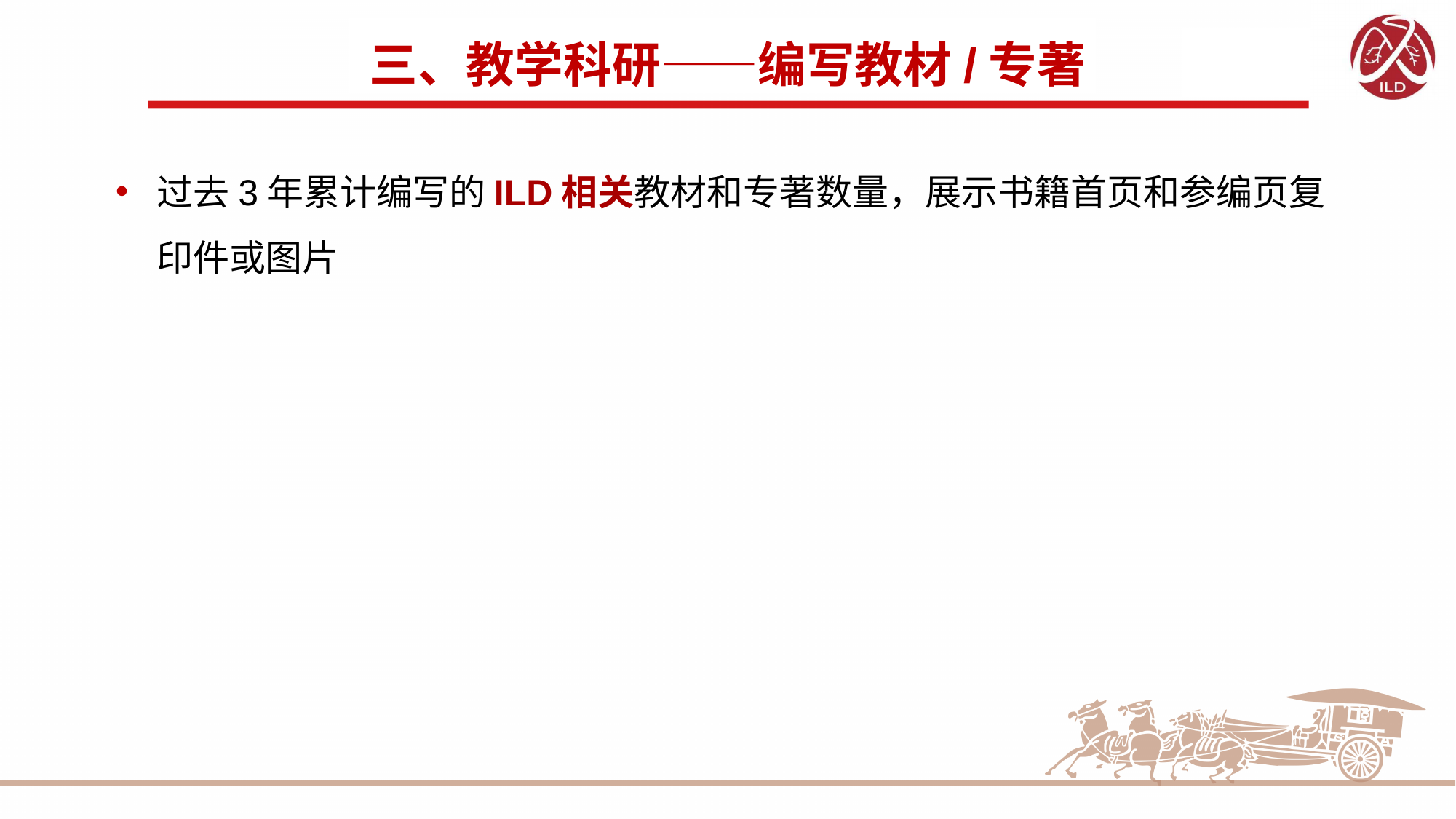

# 三、教学科研——编写教材/专著
过去3年累计编写的ILD相关教材和专著数量，展示书籍首页和参编页复印件或图片